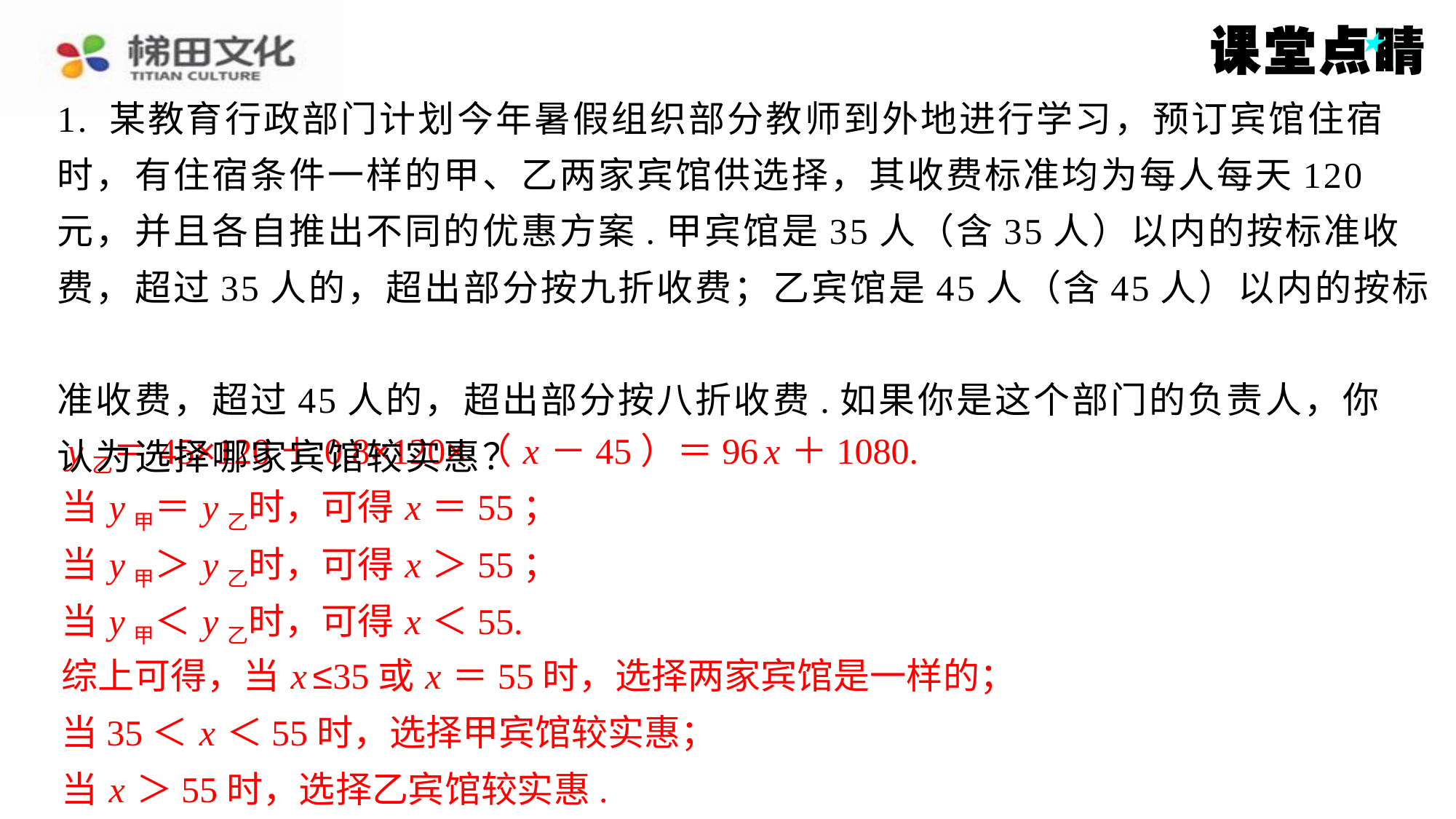

1. 某教育行政部门计划今年暑假组织部分教师到外地进行学习，预订宾馆住宿
时，有住宿条件一样的甲、乙两家宾馆供选择，其收费标准均为每人每天120
元，并且各自推出不同的优惠方案.甲宾馆是35人（含35人）以内的按标准收
费，超过35人的，超出部分按九折收费；乙宾馆是45人（含45人）以内的按标
准收费，超过45人的，超出部分按八折收费.如果你是这个部门的负责人，你
认为选择哪家宾馆较实惠？
解：设总人数是 x ，甲、乙宾馆的收费分别为 y甲元、 y乙元.
当 x ≤35时，选择两家宾馆是一样的.
当35＜ x ≤45时，选择甲宾馆较实惠.
当 x ＞45时， y甲＝35×120＋0.9×120×（ x －35），
即 y甲＝108 x ＋420，
 y乙＝45×120＋0.8×120×（ x －45）＝96 x ＋1080.
当 y甲＝ y乙时，可得 x ＝55；
当 y甲＞ y乙时，可得 x ＞55；
当 y甲＜ y乙时，可得 x ＜55.
综上可得，当 x ≤35或 x ＝55时，选择两家宾馆是一样的；
当35＜ x ＜55时，选择甲宾馆较实惠；
当 x ＞55时，选择乙宾馆较实惠.
y乙＝45×120＋0.8×120×（ x －45）＝96 x ＋1080.
当 y甲＝ y乙时，可得 x ＝55；
当 y甲＞ y乙时，可得 x ＞55；
当 y甲＜ y乙时，可得 x ＜55.
综上可得，当 x ≤35或 x ＝55时，选择两家宾馆是一样的；
当35＜ x ＜55时，选择甲宾馆较实惠；
当 x ＞55时，选择乙宾馆较实惠.